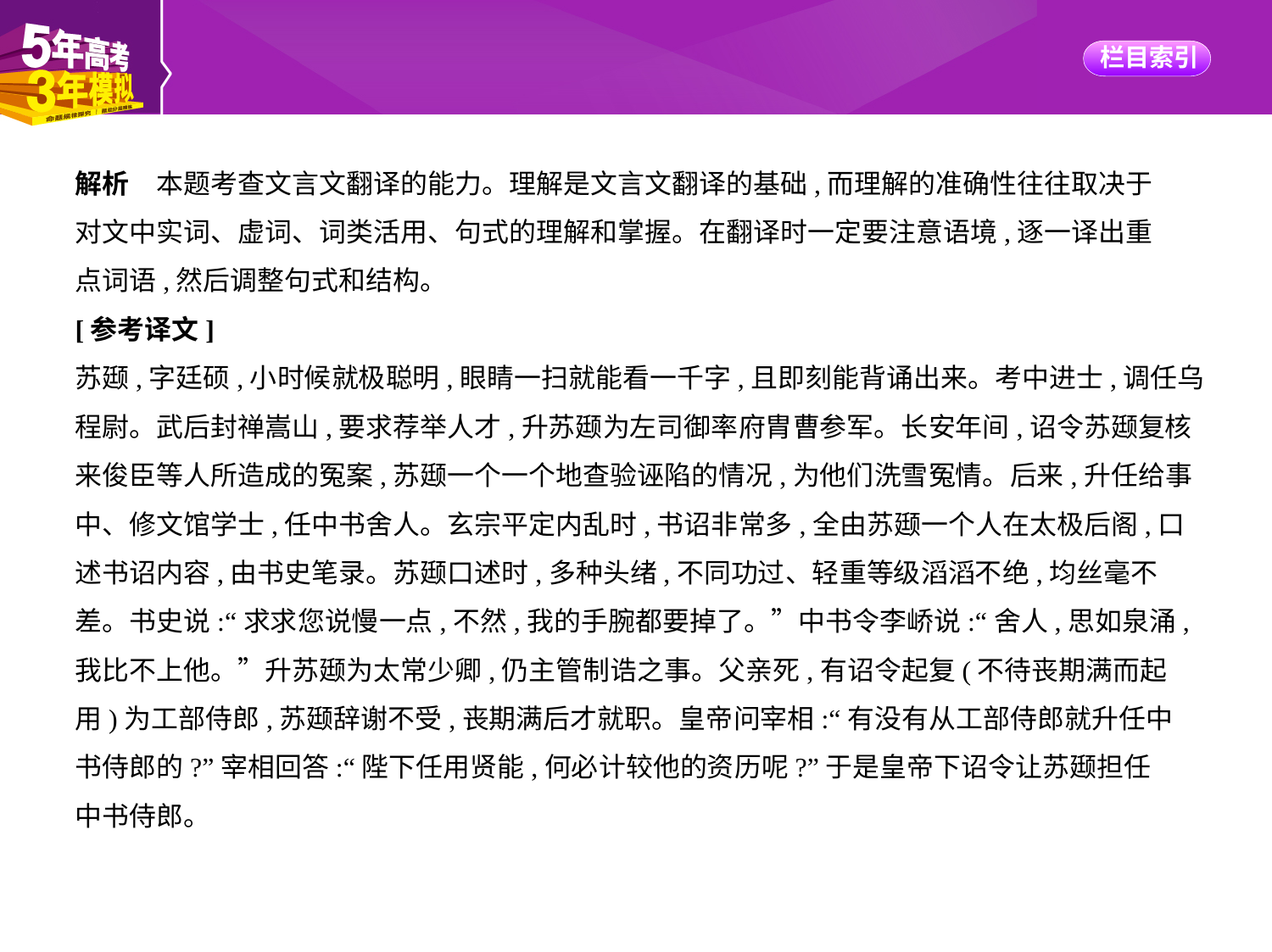

解析　本题考查文言文翻译的能力。理解是文言文翻译的基础,而理解的准确性往往取决于
对文中实词、虚词、词类活用、句式的理解和掌握。在翻译时一定要注意语境,逐一译出重
点词语,然后调整句式和结构。
[参考译文]
苏颋,字廷硕,小时候就极聪明,眼睛一扫就能看一千字,且即刻能背诵出来。考中进士,调任乌
程尉。武后封禅嵩山,要求荐举人才,升苏颋为左司御率府胄曹参军。长安年间,诏令苏颋复核
来俊臣等人所造成的冤案,苏颋一个一个地查验诬陷的情况,为他们洗雪冤情。后来,升任给事
中、修文馆学士,任中书舍人。玄宗平定内乱时,书诏非常多,全由苏颋一个人在太极后阁,口
述书诏内容,由书史笔录。苏颋口述时,多种头绪,不同功过、轻重等级滔滔不绝,均丝毫不
差。书史说:“求求您说慢一点,不然,我的手腕都要掉了。”中书令李峤说:“舍人,思如泉涌,
我比不上他。”升苏颋为太常少卿,仍主管制诰之事。父亲死,有诏令起复(不待丧期满而起
用)为工部侍郎,苏颋辞谢不受,丧期满后才就职。皇帝问宰相:“有没有从工部侍郎就升任中
书侍郎的?”宰相回答:“陛下任用贤能,何必计较他的资历呢?”于是皇帝下诏令让苏颋担任
中书侍郎。